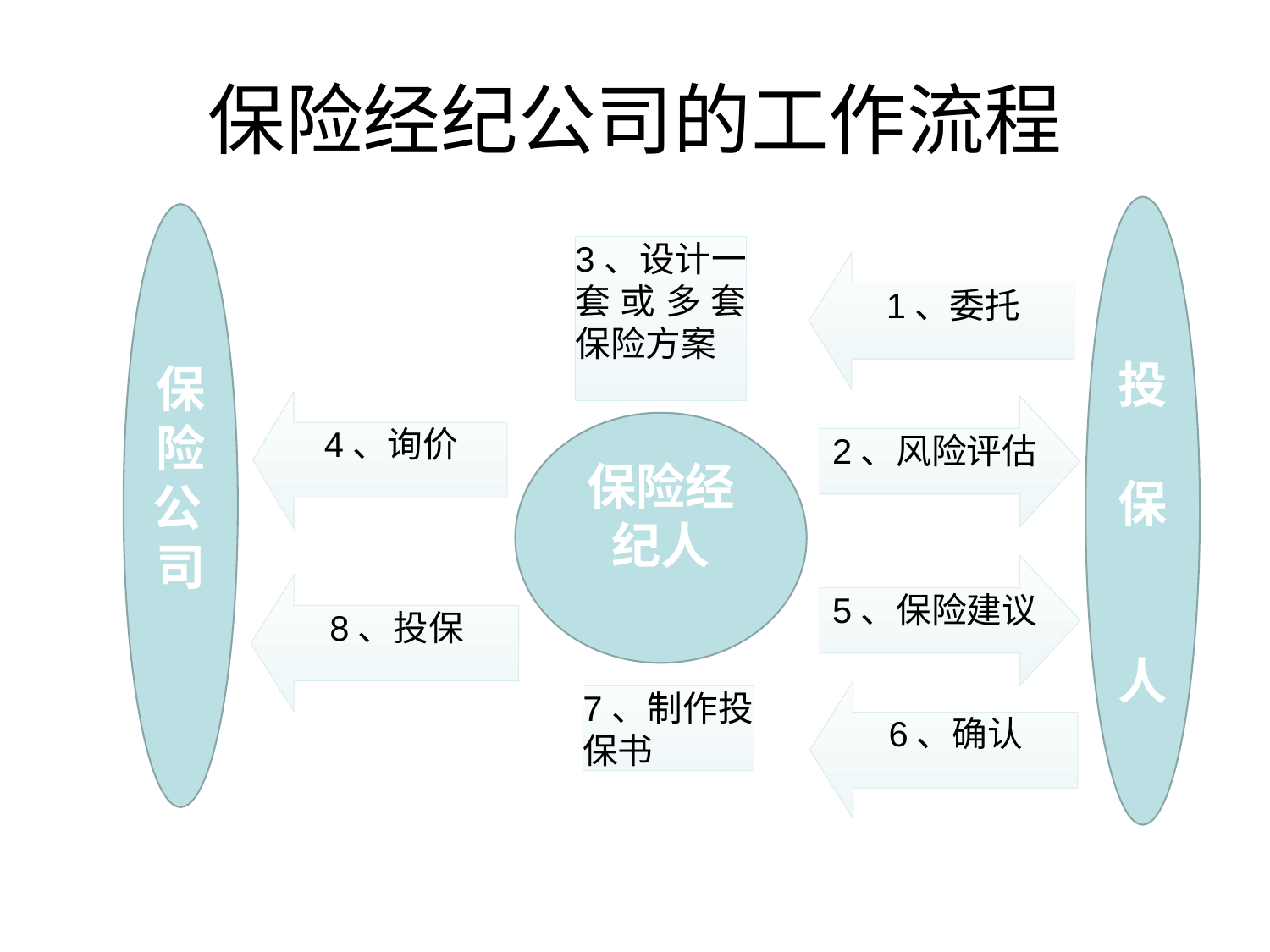

# 保险经纪公司的工作流程

投

保

人

保
险
公
司
3、设计一套或多套保险方案
1、委托
4、询价
2、风险评估
保险经
纪人
5、保险建议
8、投保
6、确认
7、制作投保书